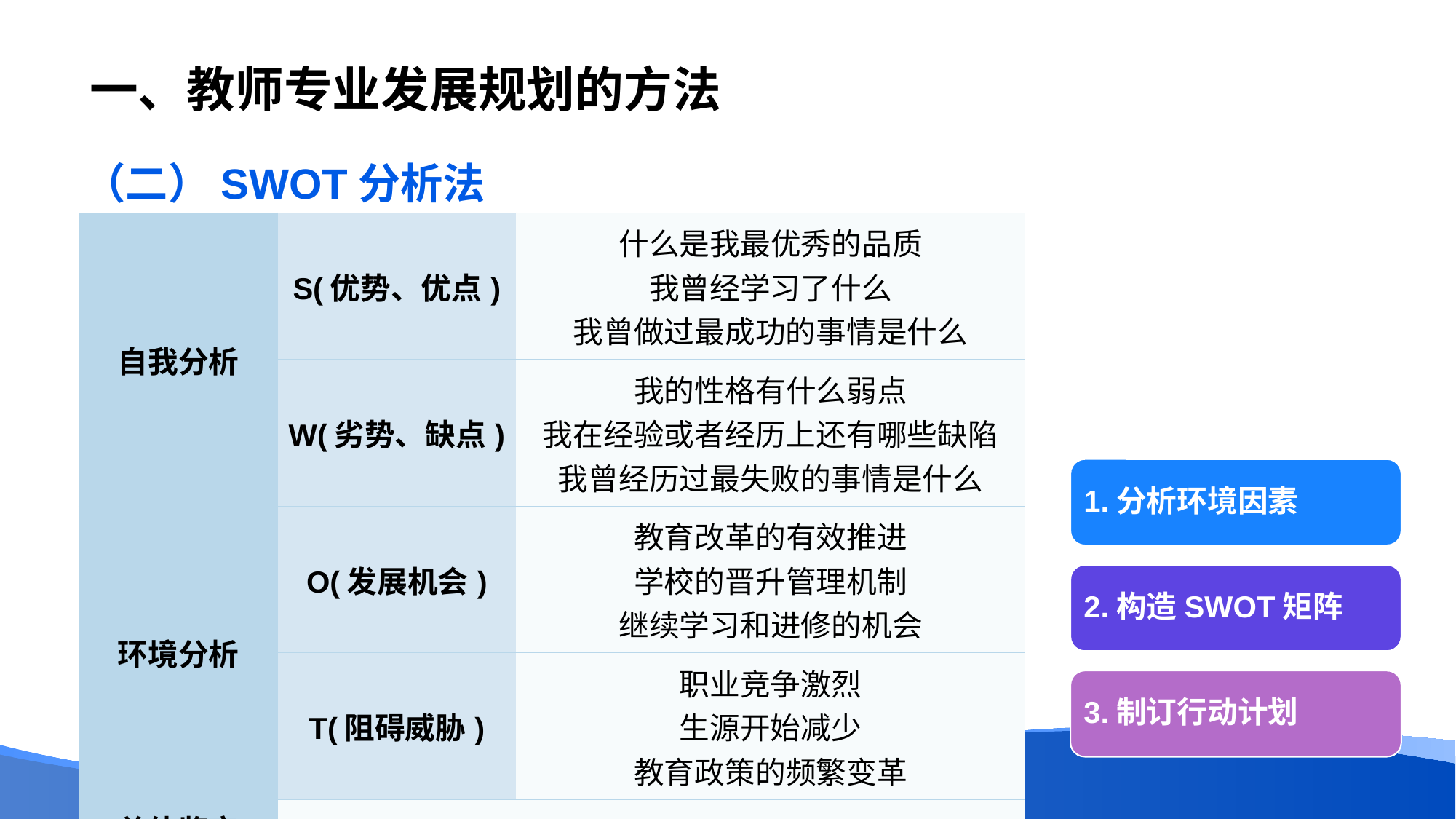

# 一、教师专业发展规划的方法
（二）SWOT分析法
| 自我分析 | S(优势、优点) | 什么是我最优秀的品质 我曾经学习了什么 我曾做过最成功的事情是什么 |
| --- | --- | --- |
|  | W(劣势、缺点) | 我的性格有什么弱点 我在经验或者经历上还有哪些缺陷 我曾经历过最失败的事情是什么 |
| 环境分析 | O(发展机会) | 教育改革的有效推进 学校的晋升管理机制 继续学习和进修的机会 |
|  | T(阻碍威胁) | 职业竞争激烈 生源开始减少 教育政策的频繁变革 |
| 总体鉴定 |  |  |
1.分析环境因素
2.构造SWOT矩阵
3.制订行动计划